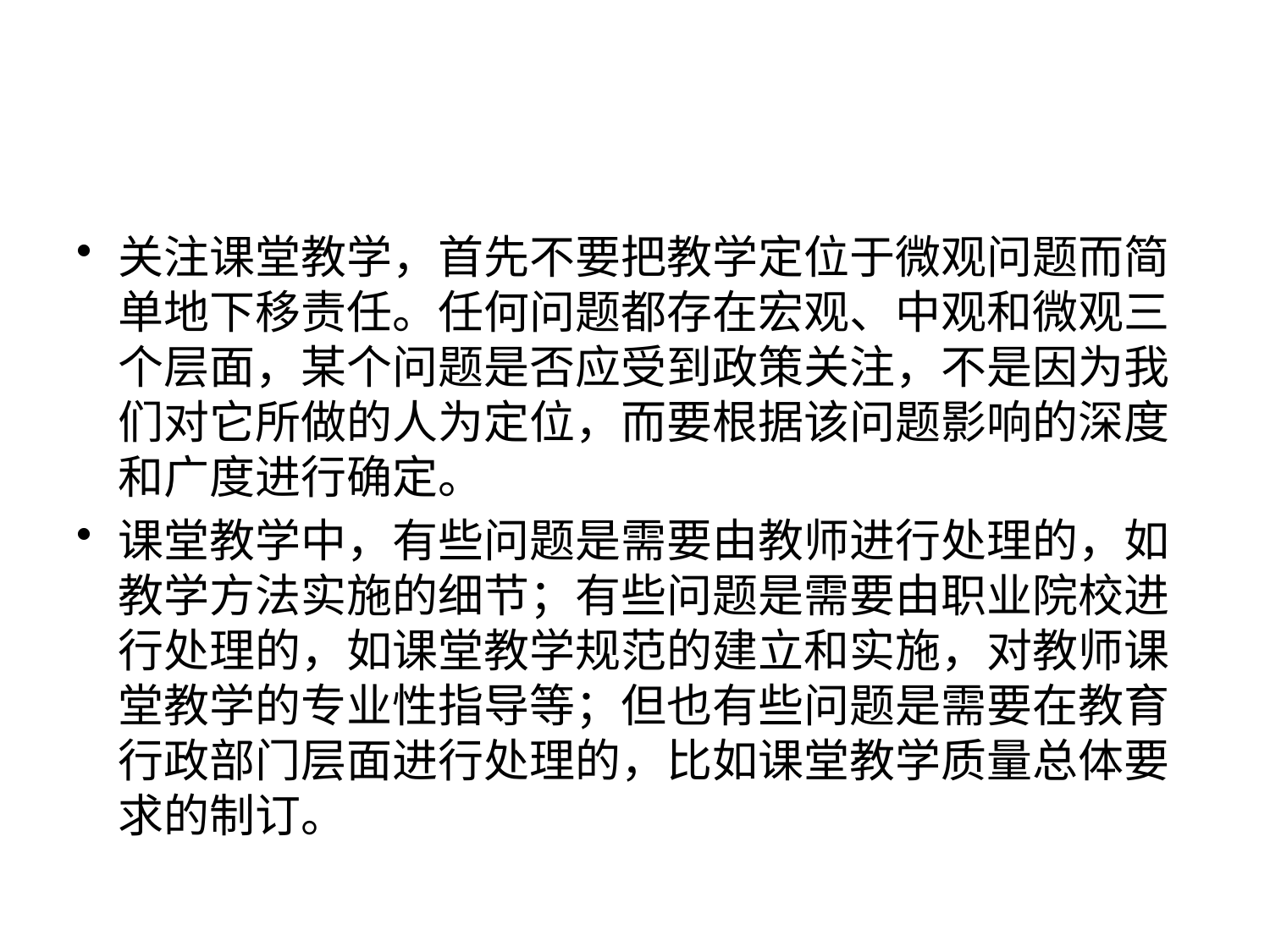

#
关注课堂教学，首先不要把教学定位于微观问题而简单地下移责任。任何问题都存在宏观、中观和微观三个层面，某个问题是否应受到政策关注，不是因为我们对它所做的人为定位，而要根据该问题影响的深度和广度进行确定。
课堂教学中，有些问题是需要由教师进行处理的，如教学方法实施的细节；有些问题是需要由职业院校进行处理的，如课堂教学规范的建立和实施，对教师课堂教学的专业性指导等；但也有些问题是需要在教育行政部门层面进行处理的，比如课堂教学质量总体要求的制订。